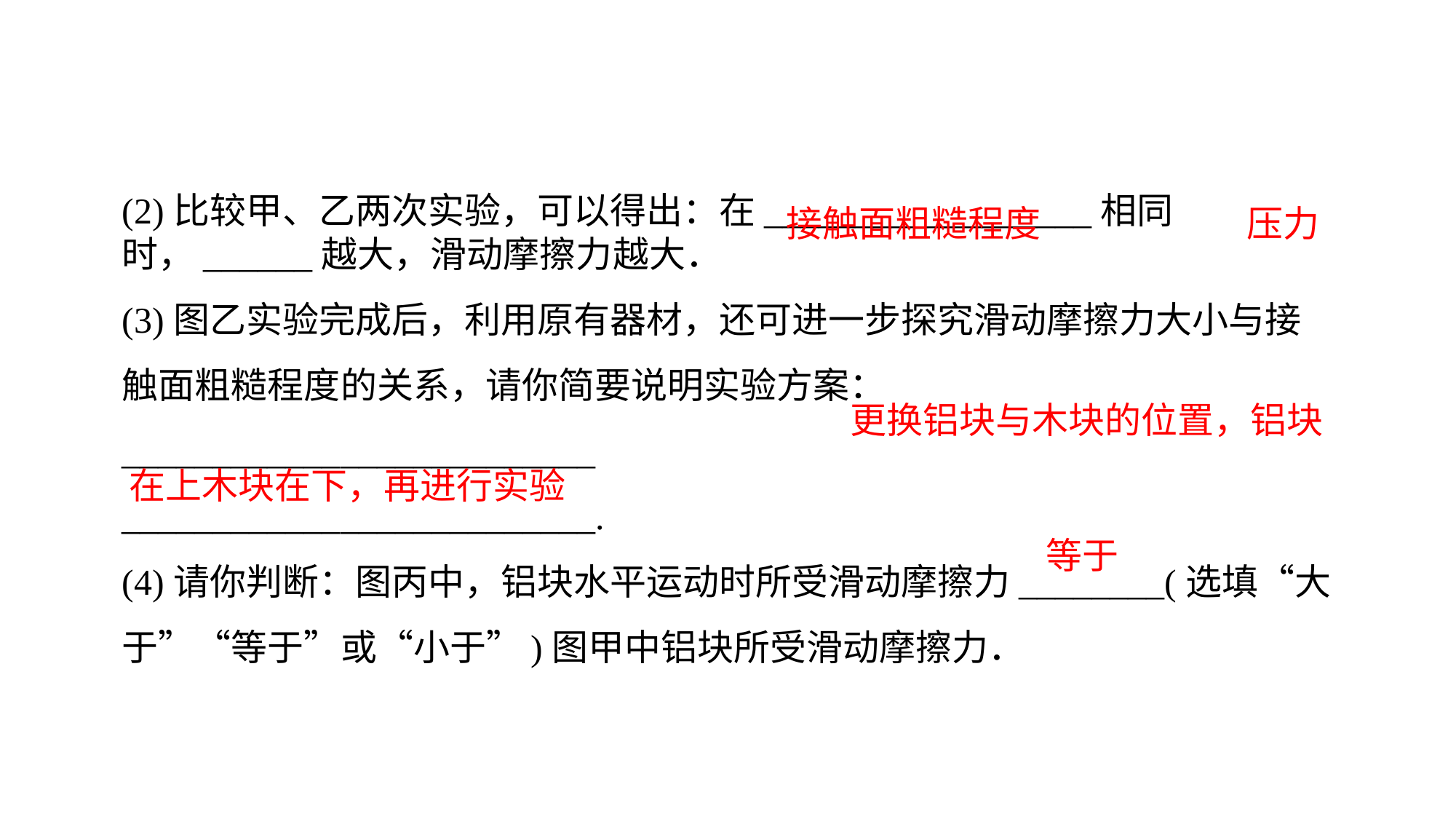

(2)比较甲、乙两次实验，可以得出：在__________________相同时，______越大，滑动摩擦力越大．(3)图乙实验完成后，利用原有器材，还可进一步探究滑动摩擦力大小与接触面粗糙程度的关系，请你简要说明实验方案：__________________________
__________________________.(4)请你判断：图丙中，铝块水平运动时所受滑动摩擦力________(选填“大于”“等于”或“小于”)图甲中铝块所受滑动摩擦力．
接触面粗糙程度
压力
                                                                                       更换铝块与木块的位置，铝块在上木块在下，再进行实验
等于